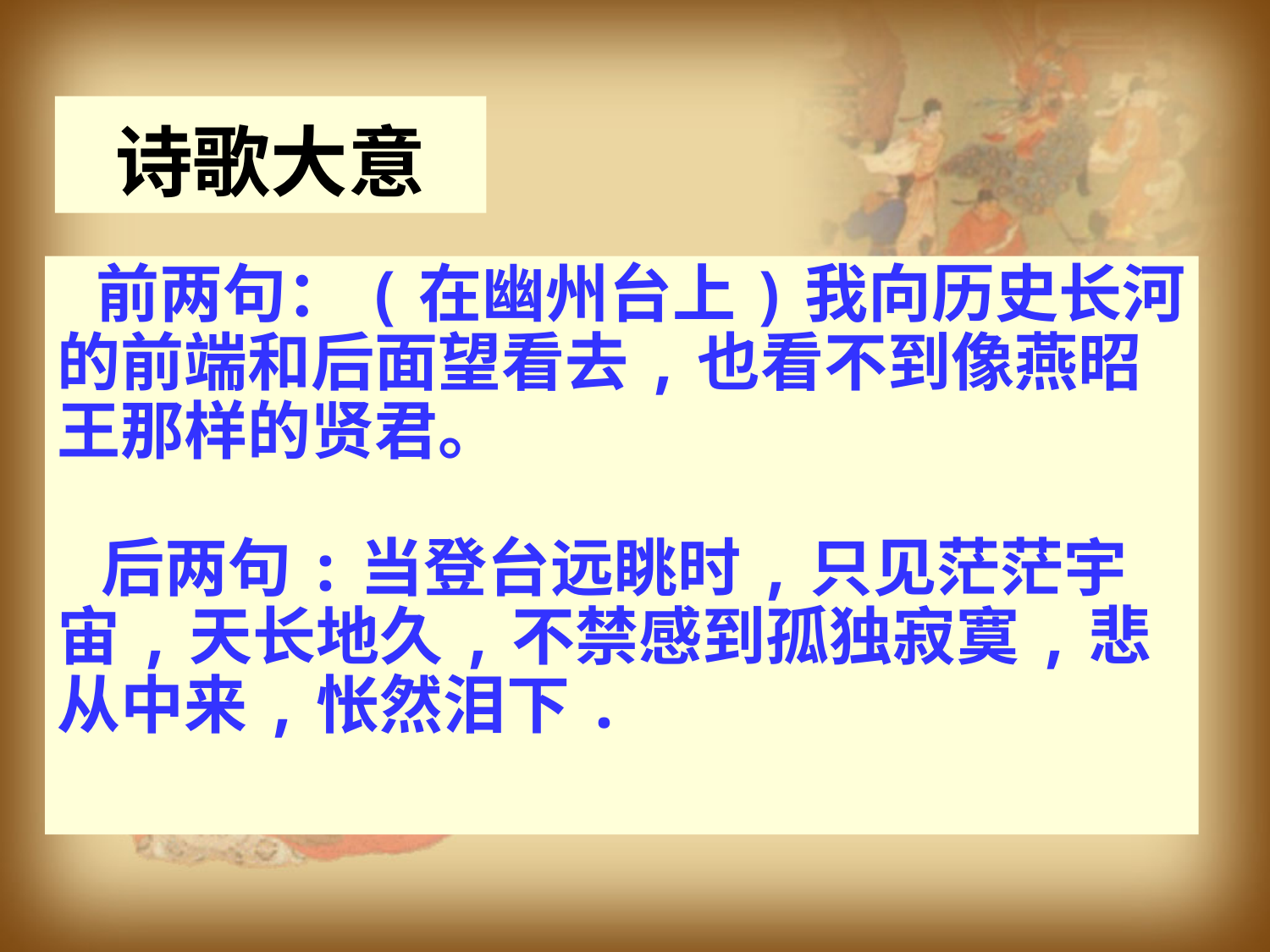

诗歌大意
   前两句：(在幽州台上)我向历史长河的前端和后面望看去,也看不到像燕昭王那样的贤君。

  后两句:当登台远眺时,只见茫茫宇宙,天长地久,不禁感到孤独寂寞,悲从中来,怅然泪下.